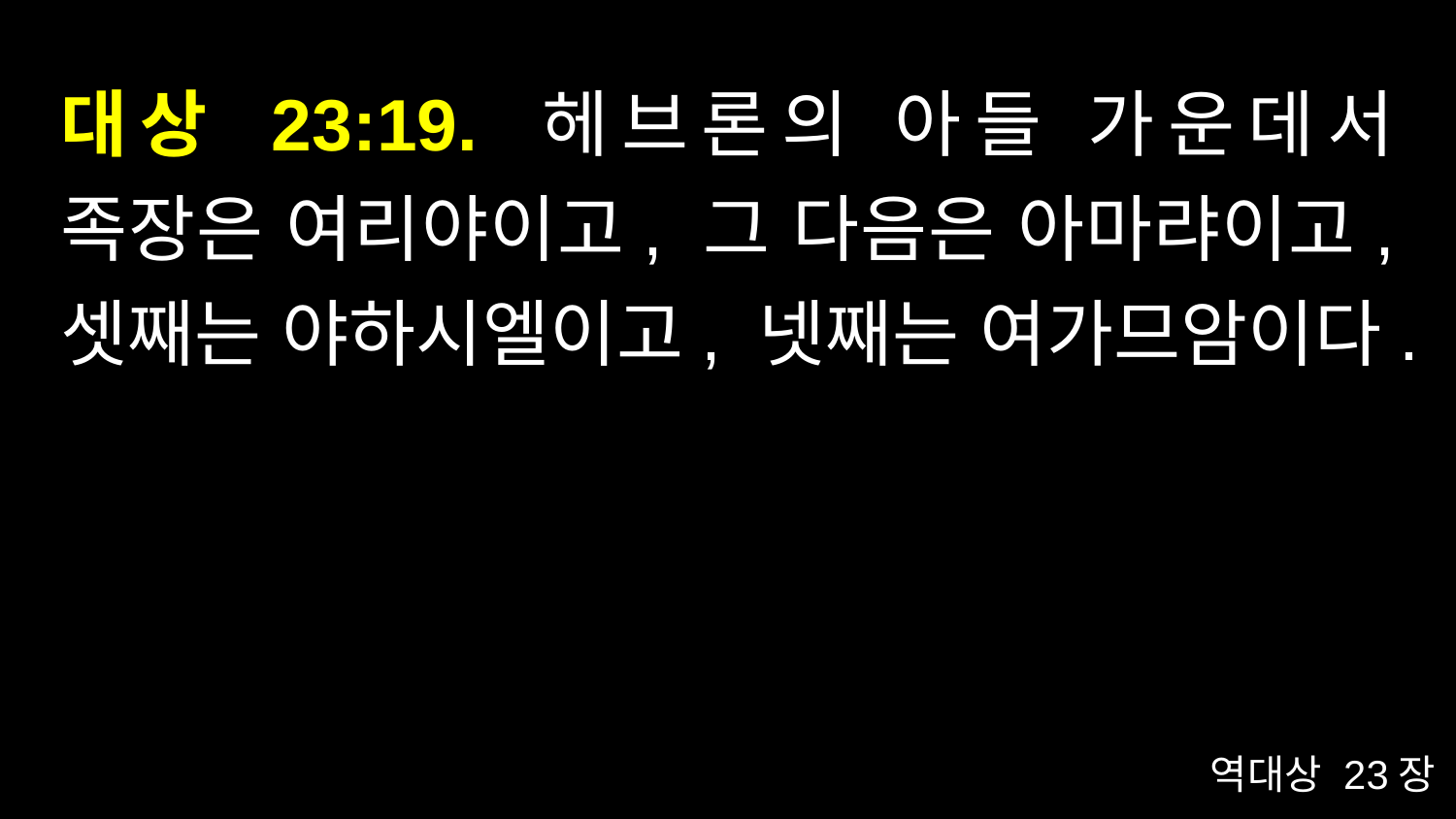

# 대상 23:19. 헤브론의 아들 가운데서 족장은 여리야이고, 그 다음은 아마랴이고, 셋째는 야하시엘이고, 넷째는 여가므암이다.
역대상 23장